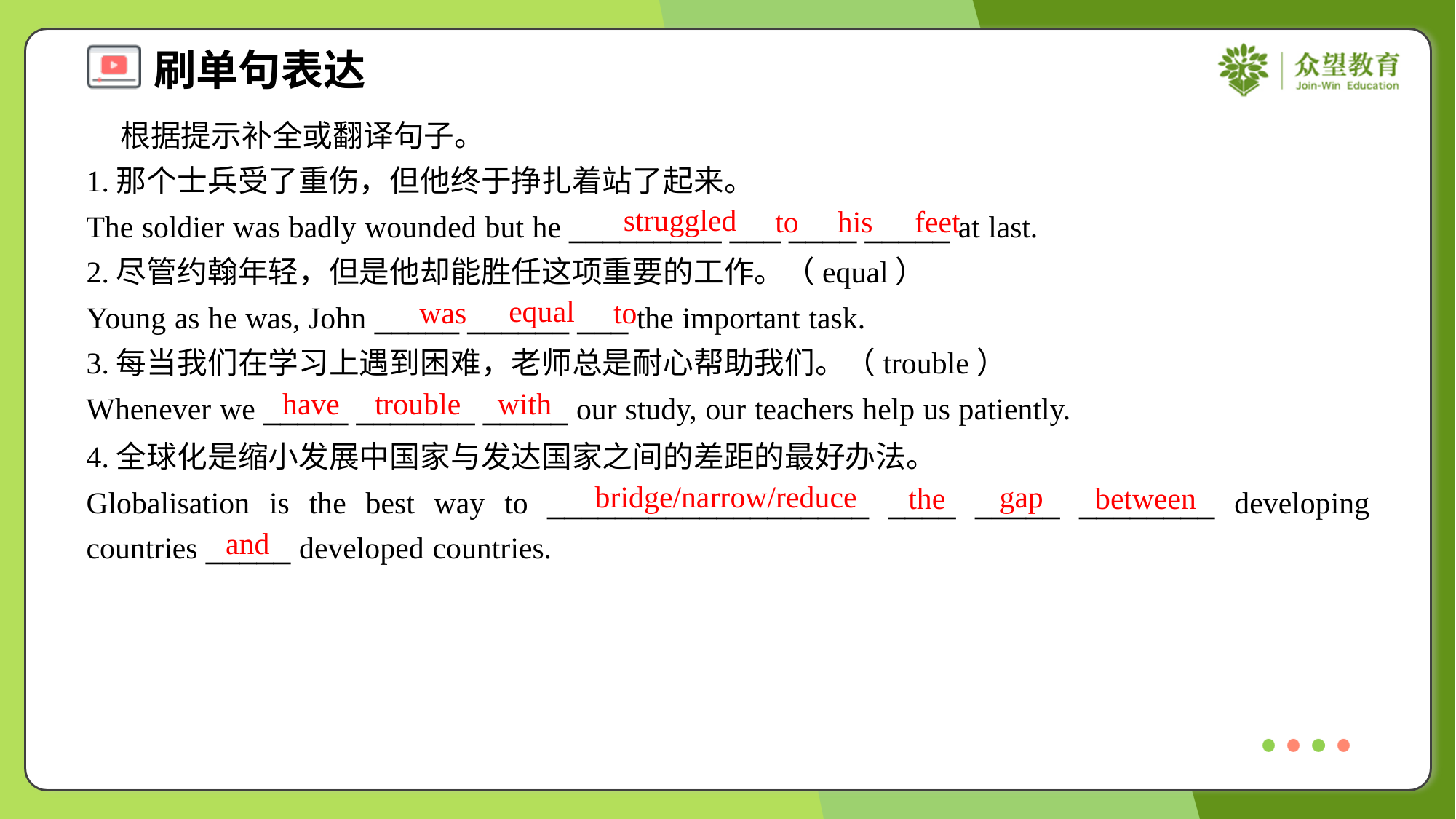

根据提示补全或翻译句子。
1.那个士兵受了重伤，但他终于挣扎着站了起来。
The soldier was badly wounded but he _________ ___ ____ _____ at last.
2.尽管约翰年轻，但是他却能胜任这项重要的工作。（equal）
Young as he was, John _____ ______ ___ the important task.
3.每当我们在学习上遇到困难，老师总是耐心帮助我们。（trouble）
Whenever we _____ _______ _____ our study, our teachers help us patiently.
struggled
to
his
feet
equal
was
to
have
trouble
with
4.全球化是缩小发展中国家与发达国家之间的差距的最好办法。
Globalisation is the best way to ___________________ ____ _____ ________ developing countries _____ developed countries.
bridge/narrow/reduce
gap
the
between
and